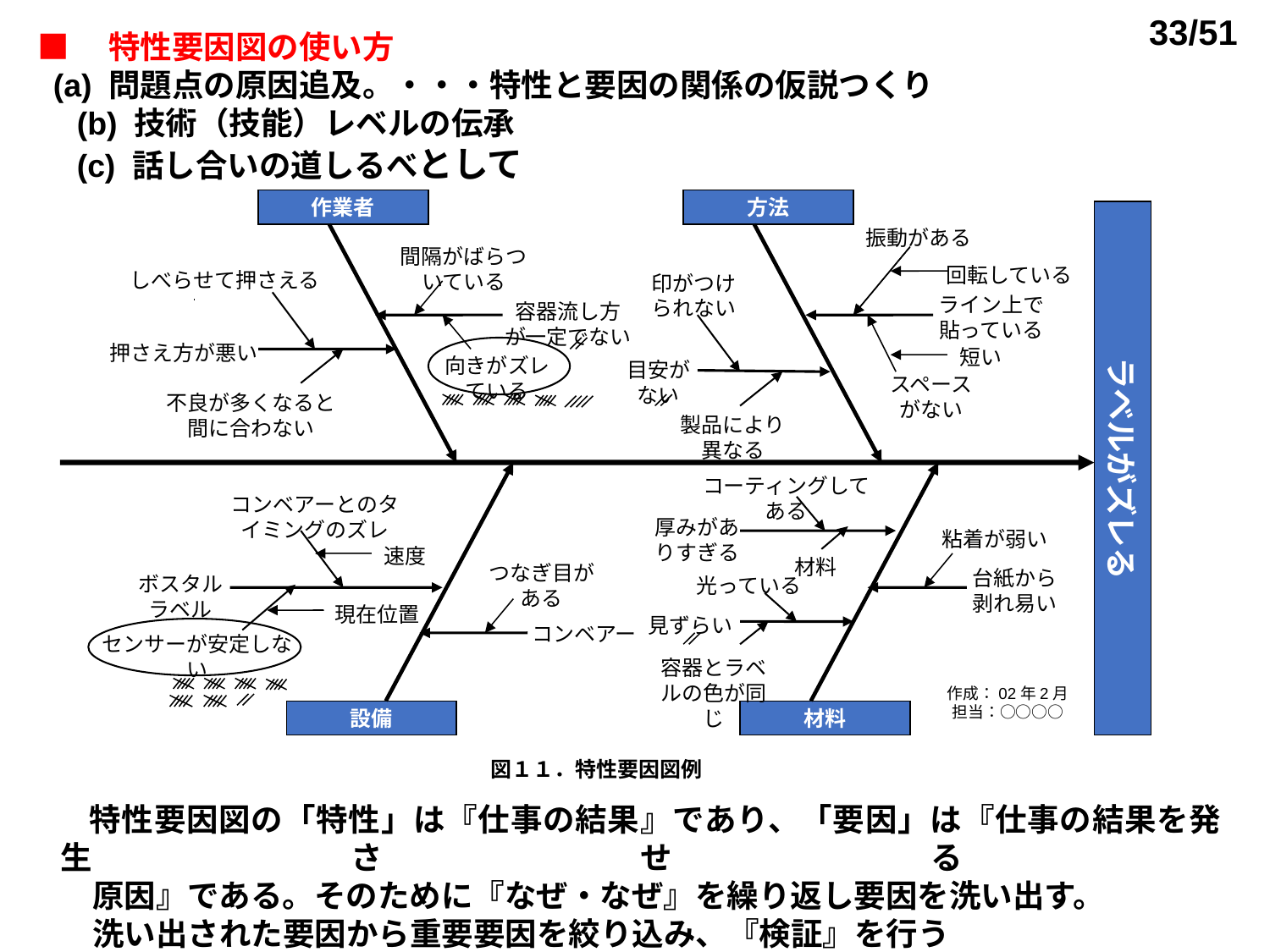

33/51
■　特性要因図の使い方
  (a) 問題点の原因追及。・・・特性と要因の関係の仮説つくり
　(b) 技術（技能）レベルの伝承
　(c) 話し合いの道しるべとして
作業者
方法
ラベルがズレる
振動がある

間隔がばらつ
いている

回転している
しべらせて押さえる
印がつけ
られない

ライン上で
貼っている

容器流し方
が一定でない

押さえ方が悪い

短い
向きがズレ
ている

目安が
ない

スペース
がない

不良が多くなると
間に合わない

製品により
異なる

コーティングしてある
コンベアーとのタイミングのズレ

厚みがあ
りすぎる
粘着が弱い

速度
材料

つなぎ目が
ある

台紙から
剥れ易い
ボスタル
ラベル
光っている

現在位置

見ずらい

コンベアー

センサーが安定しない

容器とラベルの色が同じ

設備
材料

作成：02年2月
担当：○○○○
図１１．特性要因図例
　特性要因図の「特性」は『仕事の結果』であり、「要因」は『仕事の結果を発生させる
　原因』である。そのために『なぜ・なぜ』を繰り返し要因を洗い出す。
　洗い出された要因から重要要因を絞り込み、『検証』を行う